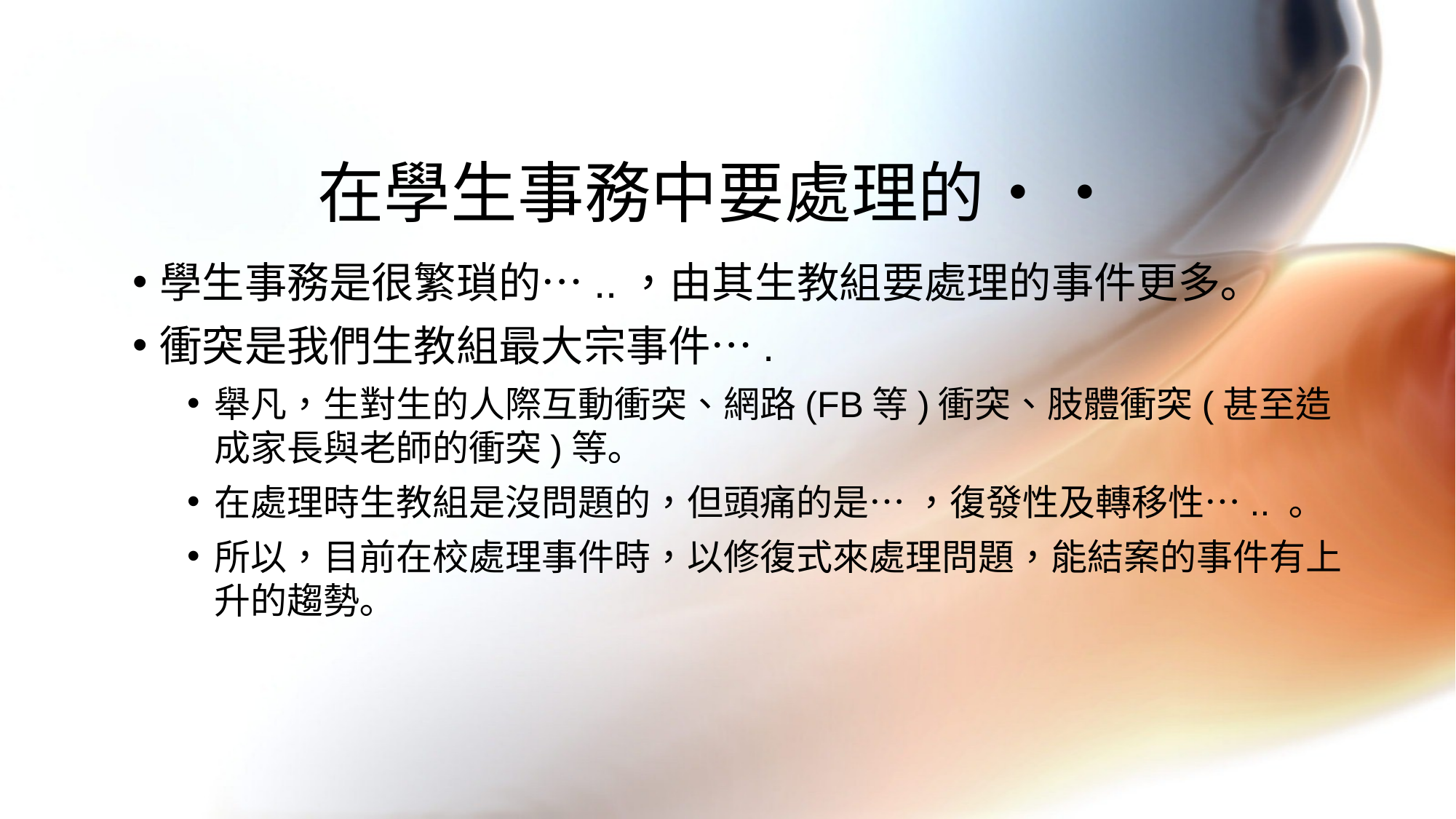

# 在學生事務中要處理的••
學生事務是很繁瑣的…..，由其生教組要處理的事件更多｡
衝突是我們生教組最大宗事件….
舉凡，生對生的人際互動衝突、網路(FB等)衝突、肢體衝突(甚至造成家長與老師的衝突)等｡
在處理時生教組是沒問題的，但頭痛的是… ，復發性及轉移性….. ｡
所以，目前在校處理事件時，以修復式來處理問題，能結案的事件有上升的趨勢｡